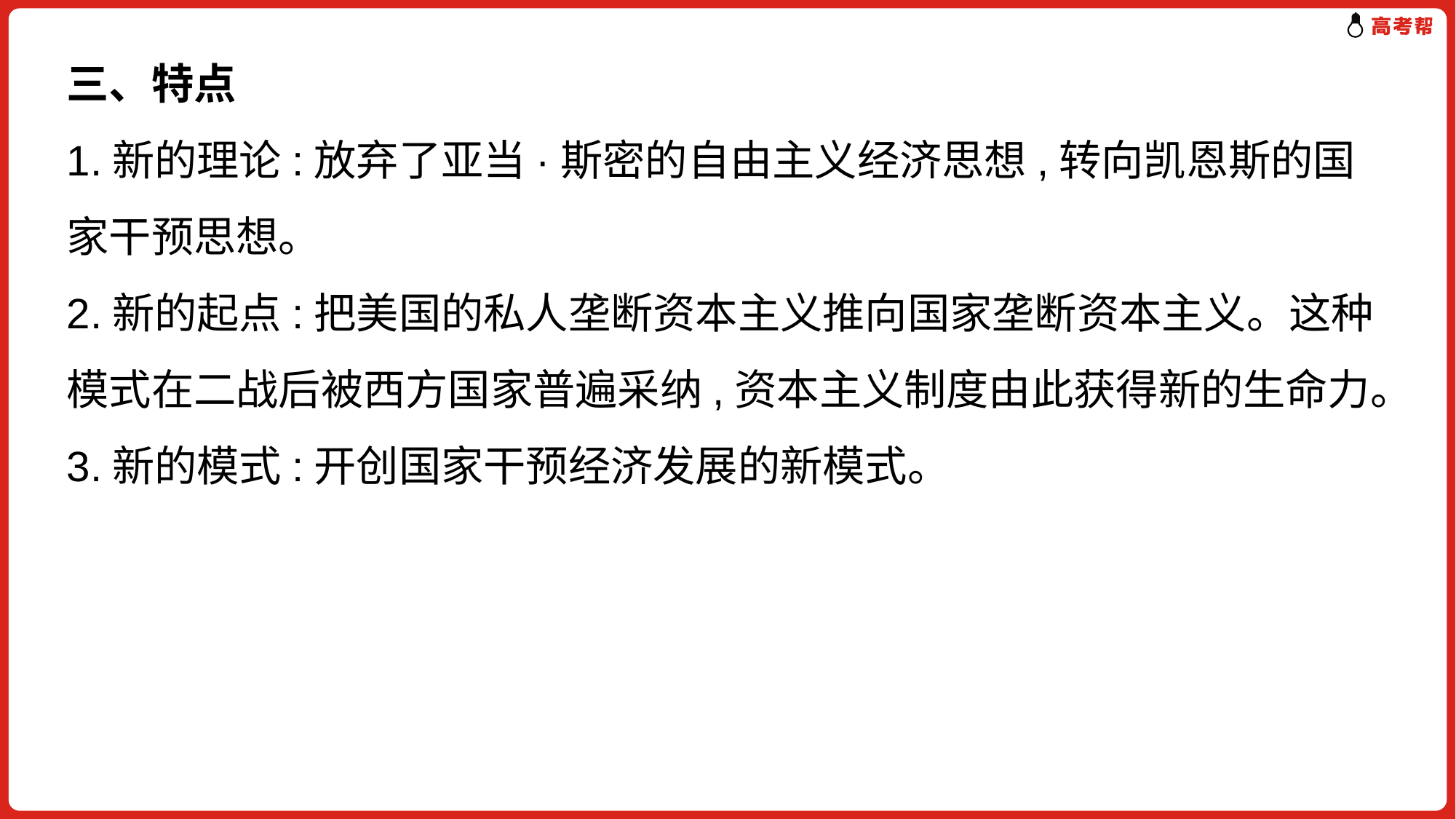

三、特点
1.新的理论:放弃了亚当·斯密的自由主义经济思想,转向凯恩斯的国家干预思想。
2.新的起点:把美国的私人垄断资本主义推向国家垄断资本主义。这种模式在二战后被西方国家普遍采纳,资本主义制度由此获得新的生命力。
3.新的模式:开创国家干预经济发展的新模式。